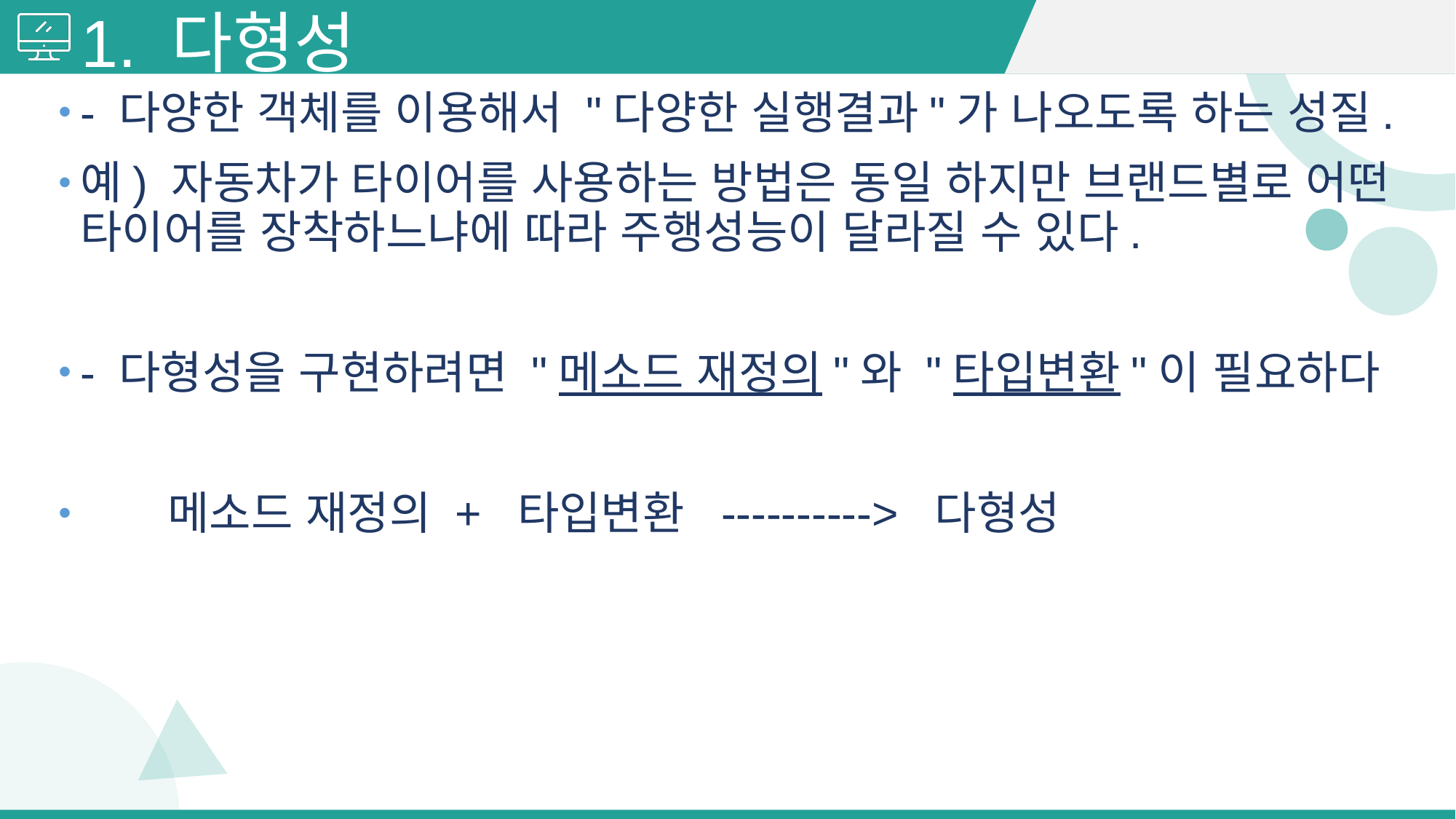

# 1. 다형성
- 다양한 객체를 이용해서 "다양한 실행결과"가 나오도록 하는 성질.
예) 자동차가 타이어를 사용하는 방법은 동일 하지만 브랜드별로 어떤 타이어를 장착하느냐에 따라 주행성능이 달라질 수 있다.

- 다형성을 구현하려면 "메소드 재정의"와 "타입변환"이 필요하다

      메소드 재정의 +  타입변환  ---------->  다형성